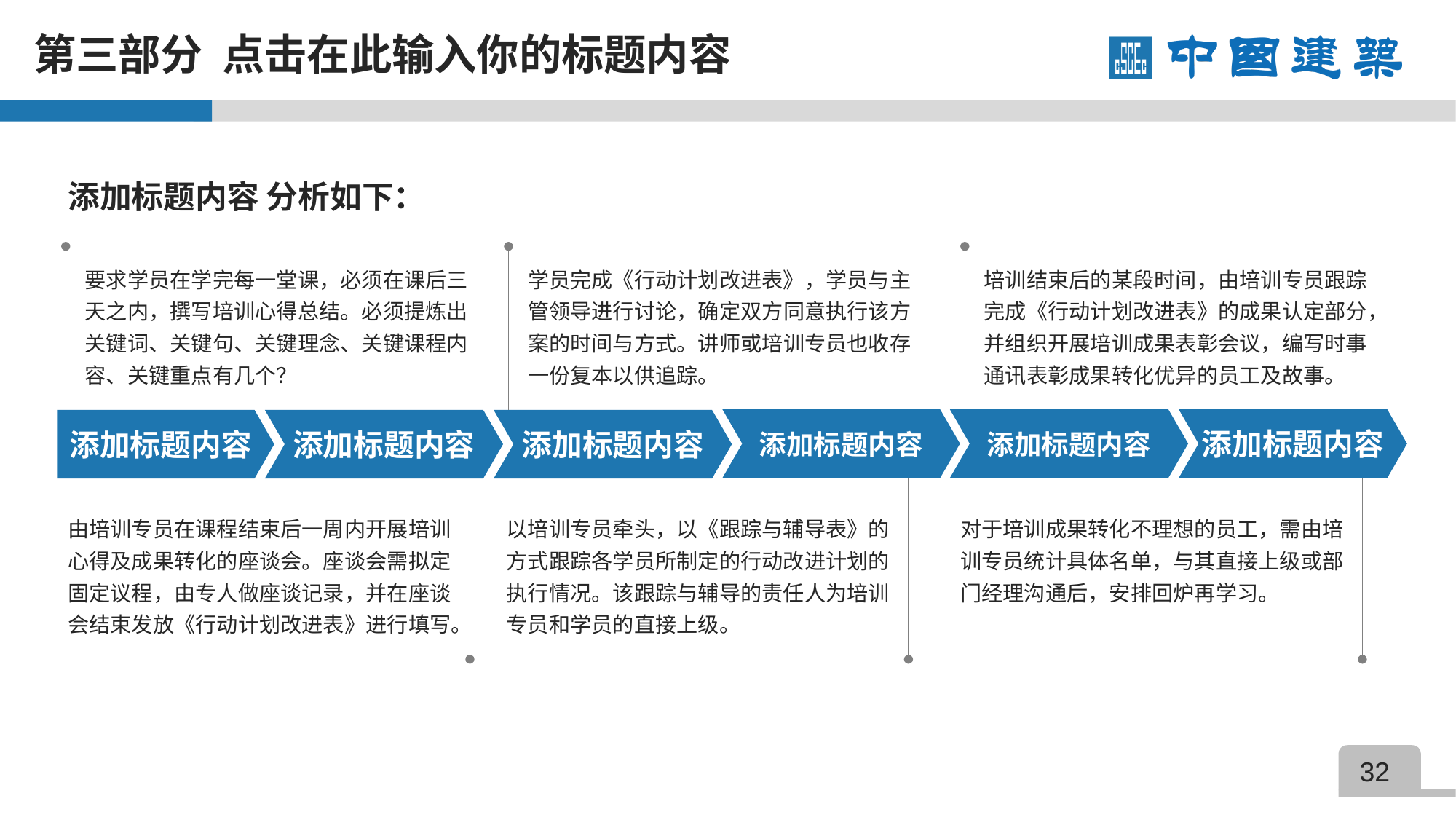

第三部分  点击在此输入你的标题内容
添加标题内容 分析如下：
要求学员在学完每一堂课，必须在课后三天之内，撰写培训心得总结。必须提炼出关键词、关键句、关键理念、关键课程内容、关键重点有几个？
添加标题内容
学员完成《行动计划改进表》，学员与主管领导进行讨论，确定双方同意执行该方案的时间与方式。讲师或培训专员也收存一份复本以供追踪。
添加标题内容
培训结束后的某段时间，由培训专员跟踪完成《行动计划改进表》的成果认定部分，并组织开展培训成果表彰会议，编写时事通讯表彰成果转化优异的员工及故事。
添加标题内容
添加标题内容
以培训专员牵头，以《跟踪与辅导表》的方式跟踪各学员所制定的行动改进计划的执行情况。该跟踪与辅导的责任人为培训专员和学员的直接上级。
添加标题内容
对于培训成果转化不理想的员工，需由培训专员统计具体名单，与其直接上级或部门经理沟通后，安排回炉再学习。
添加标题内容
由培训专员在课程结束后一周内开展培训心得及成果转化的座谈会。座谈会需拟定固定议程，由专人做座谈记录，并在座谈会结束发放《行动计划改进表》进行填写。